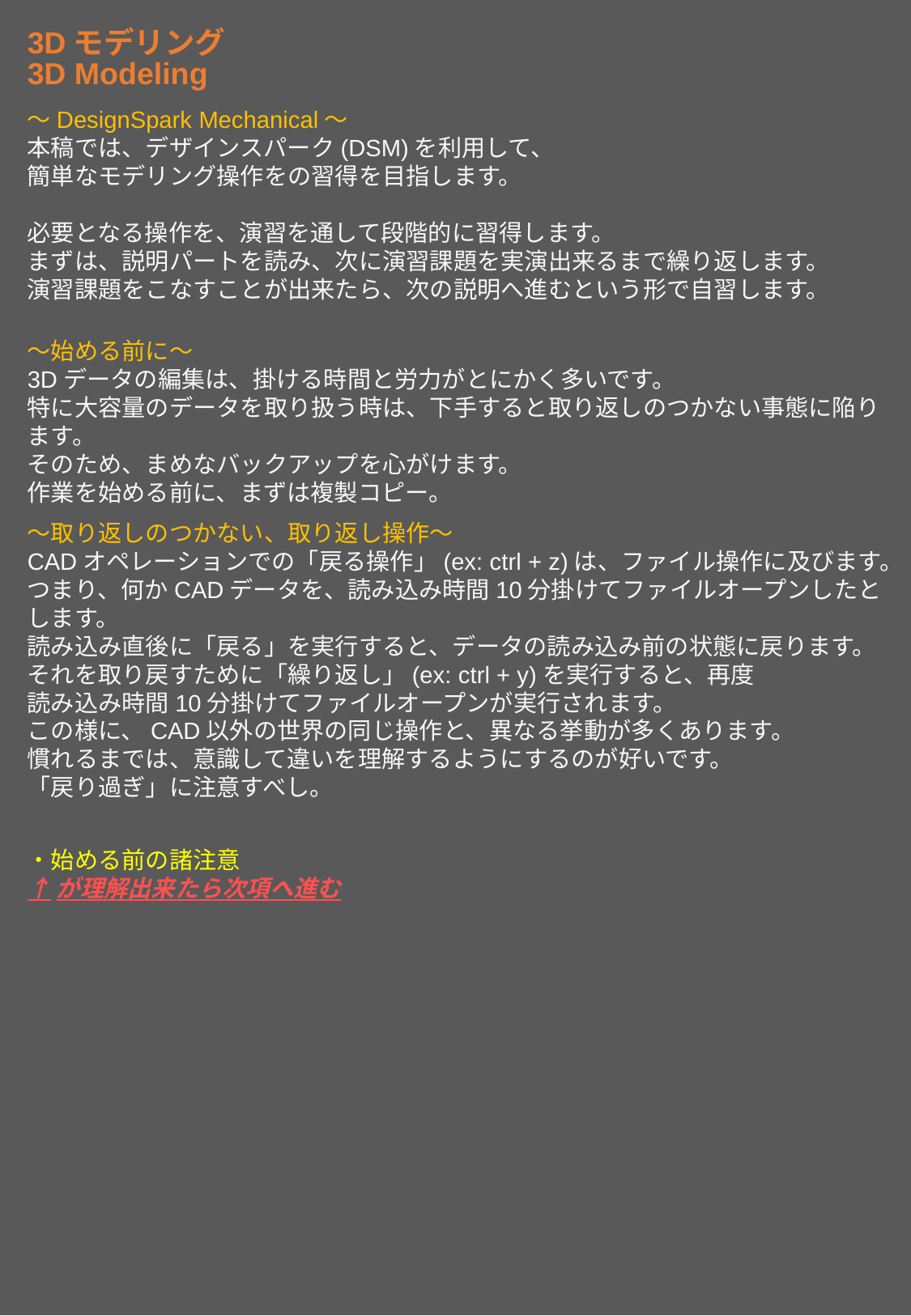

3Dモデリング
3D Modeling
～DesignSpark Mechanical～
本稿では、デザインスパーク(DSM)を利用して、
簡単なモデリング操作をの習得を目指します。

必要となる操作を、演習を通して段階的に習得します。
まずは、説明パートを読み、次に演習課題を実演出来るまで繰り返します。
演習課題をこなすことが出来たら、次の説明へ進むという形で自習します。
～始める前に～
3Dデータの編集は、掛ける時間と労力がとにかく多いです。
特に大容量のデータを取り扱う時は、下手すると取り返しのつかない事態に陥ります。
そのため、まめなバックアップを心がけます。
作業を始める前に、まずは複製コピー。
～取り返しのつかない、取り返し操作～
CADオペレーションでの「戻る操作」(ex: ctrl + z)は、ファイル操作に及びます。
つまり、何かCADデータを、読み込み時間10分掛けてファイルオープンしたとします。
読み込み直後に「戻る」を実行すると、データの読み込み前の状態に戻ります。
それを取り戻すために「繰り返し」(ex: ctrl + y)を実行すると、再度
読み込み時間10分掛けてファイルオープンが実行されます。
この様に、CAD以外の世界の同じ操作と、異なる挙動が多くあります。
慣れるまでは、意識して違いを理解するようにするのが好いです。
「戻り過ぎ」に注意すべし。
・始める前の諸注意
↑が理解出来たら次項へ進む